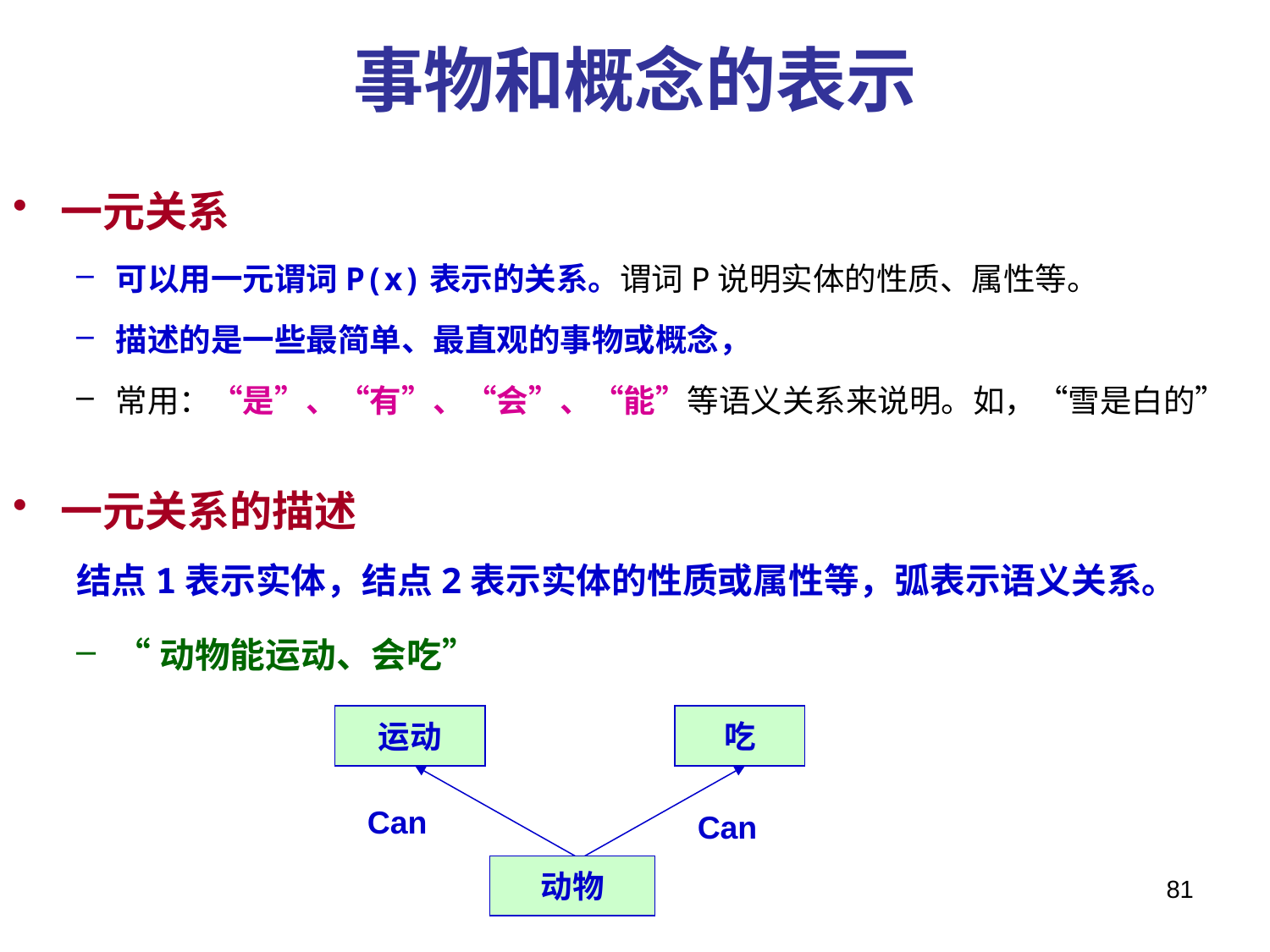

# 事物和概念的表示
一元关系
可以用一元谓词P(x)表示的关系。谓词P说明实体的性质、属性等。
描述的是一些最简单、最直观的事物或概念，
常用：“是”、“有”、“会”、“能”等语义关系来说明。如，“雪是白的”

一元关系的描述
结点1表示实体，结点2表示实体的性质或属性等，弧表示语义关系。

“动物能运动、会吃”
运动
吃

Can
Can
动物
81